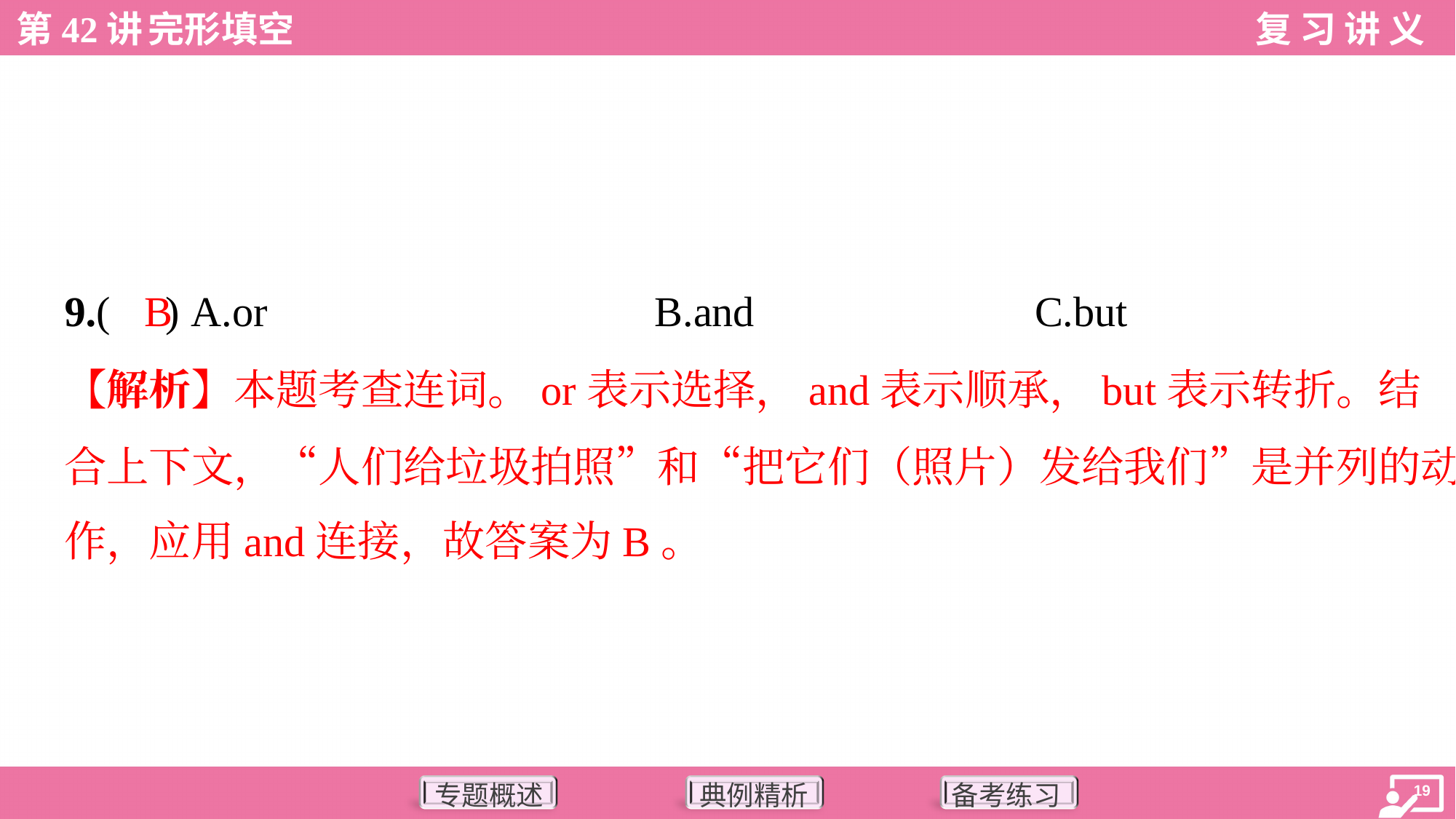

B
9.(     ) A.or	B.and	C.but
【解析】本题考查连词。or表示选择，and表示顺承，but表示转折。结
合上下文，“人们给垃圾拍照”和“把它们（照片）发给我们”是并列的动
作，应用and连接，故答案为B。